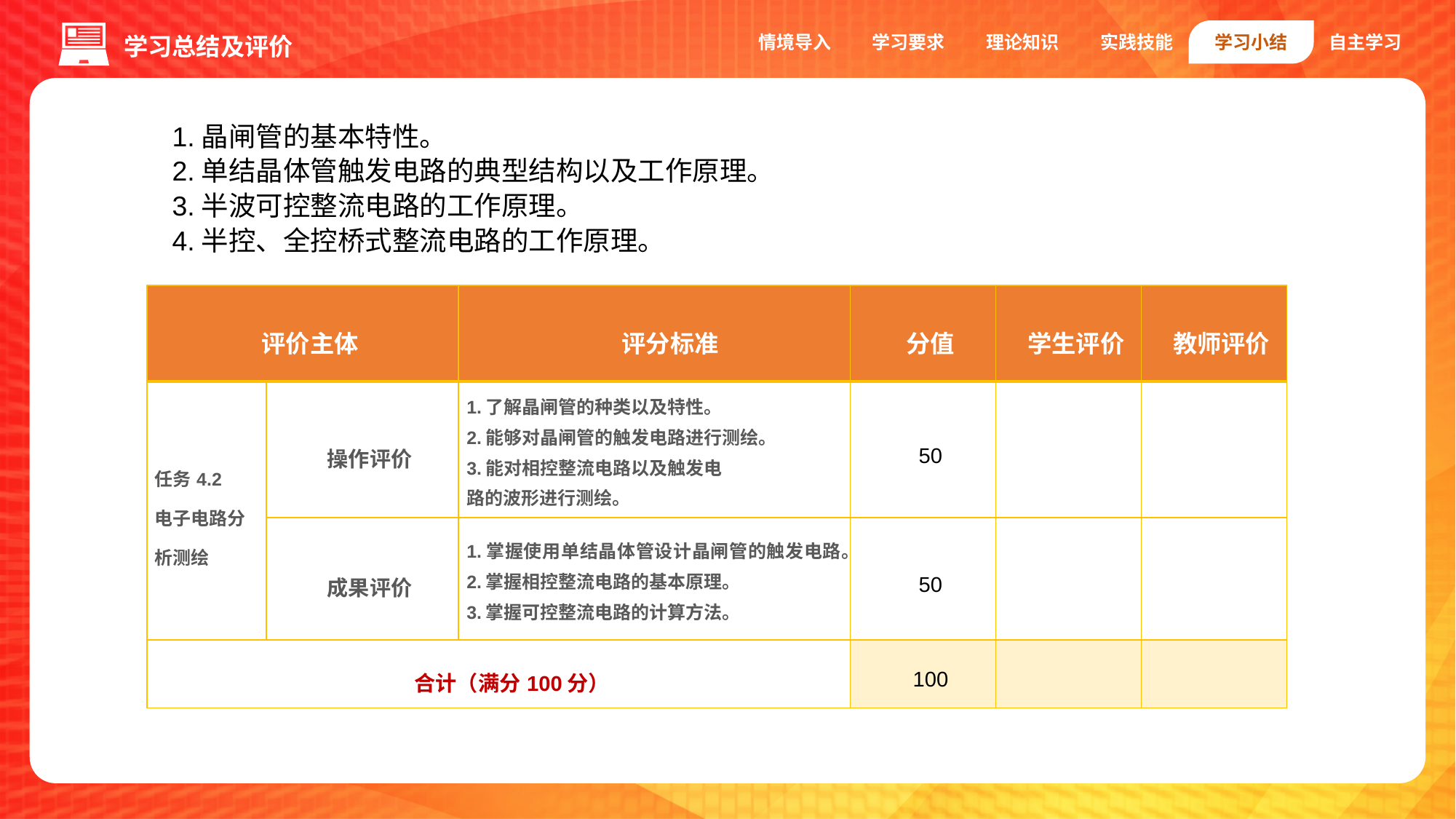

情境导入
学习要求
理论知识
实践技能
学习小结
自主学习

学习总结及评价
1.晶闸管的基本特性。
2.单结晶体管触发电路的典型结构以及工作原理。
3.半波可控整流电路的工作原理。
4.半控、全控桥式整流电路的工作原理。
| 评价主体 |  | 评分标准 | 分值 | 学生评价 | 教师评价 |
| --- | --- | --- | --- | --- | --- |
| 任务4.2 电子电路分析测绘 | 操作评价 | 1.了解晶闸管的种类以及特性。 2.能够对晶闸管的触发电路进行测绘。 3.能对相控整流电路以及触发电 路的波形进行测绘。 | 50 |  |  |
|  | 成果评价 | 1.掌握使用单结晶体管设计晶闸管的触发电路。 2.掌握相控整流电路的基本原理。 3.掌握可控整流电路的计算方法。 | 50 |  |  |
| 合计（满分100分） |  |  | 100 |  |  |